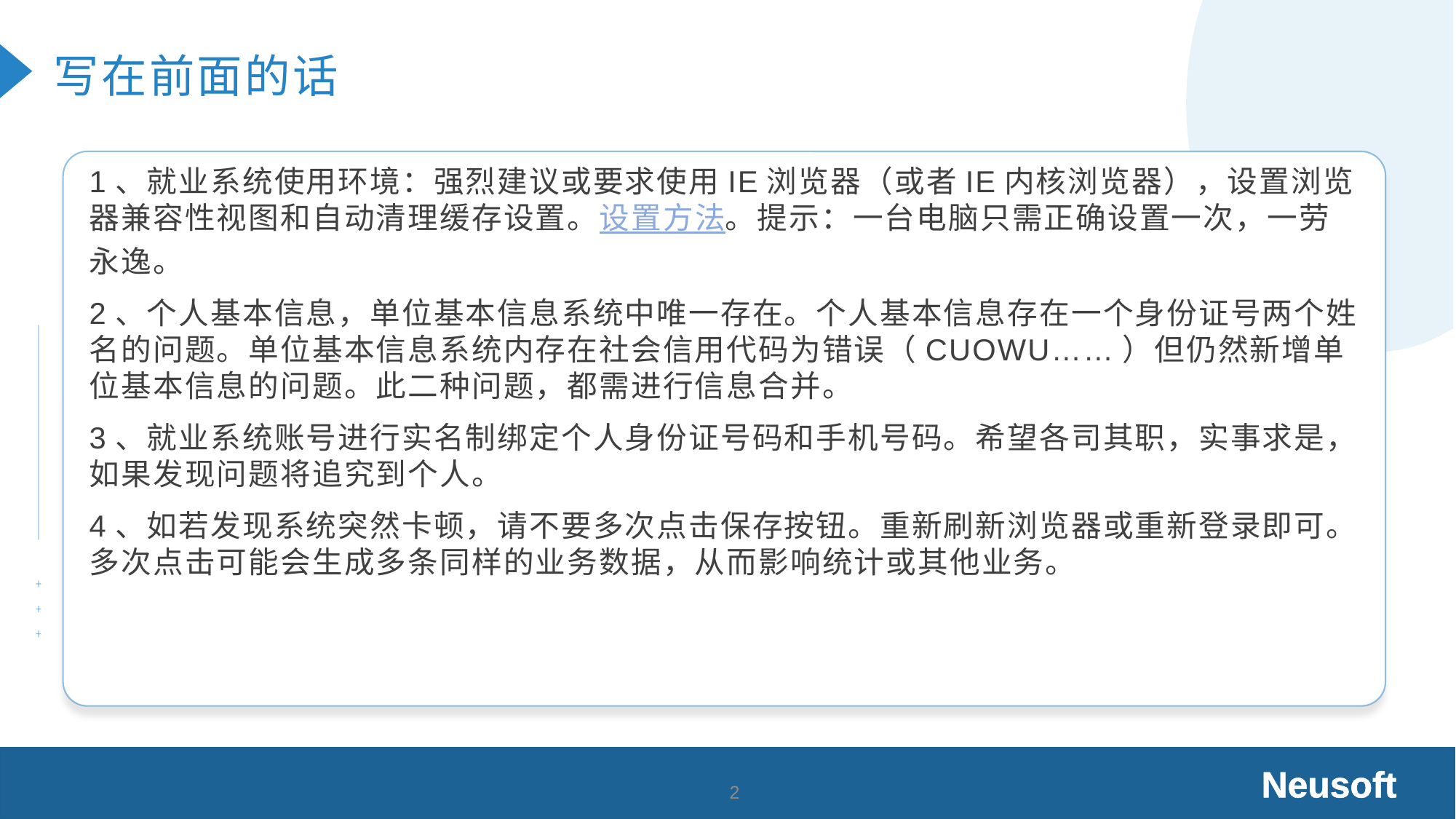

写在前面的话

1、就业系统使用环境：强烈建议或要求使用IE浏览器（或者IE内核浏览器），设置浏览器兼容性视图和自动清理缓存设置。设置方法。提示：一台电脑只需正确设置一次，一劳永逸。
2、个人基本信息，单位基本信息系统中唯一存在。个人基本信息存在一个身份证号两个姓名的问题。单位基本信息系统内存在社会信用代码为错误（CUOWU……）但仍然新增单位基本信息的问题。此二种问题，都需进行信息合并。
3、就业系统账号进行实名制绑定个人身份证号码和手机号码。希望各司其职，实事求是，如果发现问题将追究到个人。
4、如若发现系统突然卡顿，请不要多次点击保存按钮。重新刷新浏览器或重新登录即可。多次点击可能会生成多条同样的业务数据，从而影响统计或其他业务。

Neusoft
2